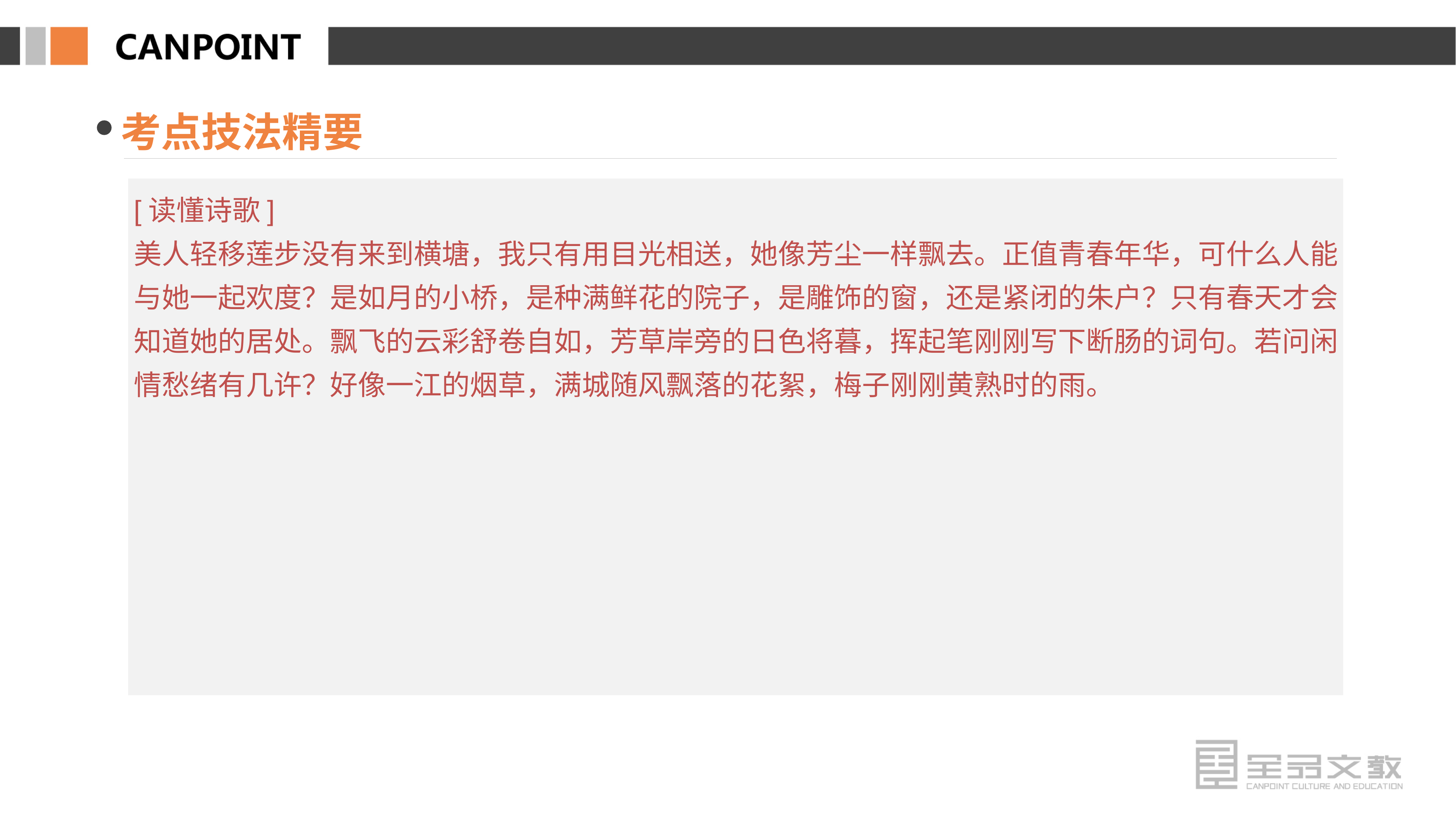

考点技法精要

[读懂诗歌]
美人轻移莲步没有来到横塘，我只有用目光相送，她像芳尘一样飘去。正值青春年华，可什么人能与她一起欢度？是如月的小桥，是种满鲜花的院子，是雕饰的窗，还是紧闭的朱户？只有春天才会知道她的居处。飘飞的云彩舒卷自如，芳草岸旁的日色将暮，挥起笔刚刚写下断肠的词句。若问闲情愁绪有几许？好像一江的烟草，满城随风飘落的花絮，梅子刚刚黄熟时的雨。